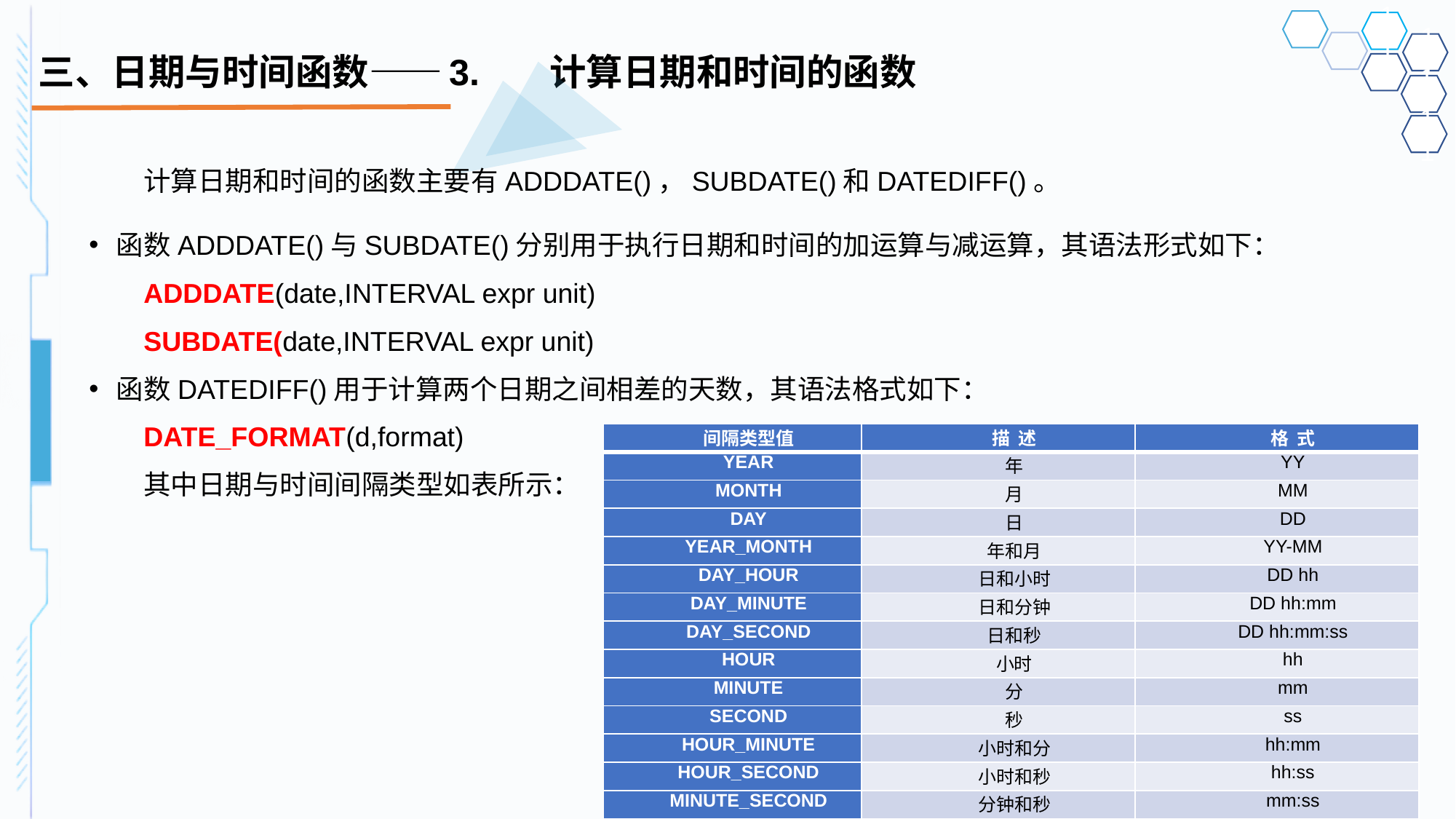

# 三、日期与时间函数——3.	计算日期和时间的函数

计算日期和时间的函数主要有ADDDATE()，SUBDATE()和DATEDIFF()。
函数ADDDATE()与SUBDATE()分别用于执行日期和时间的加运算与减运算，其语法形式如下：
ADDDATE(date,INTERVAL expr unit)
SUBDATE(date,INTERVAL expr unit)
函数DATEDIFF()用于计算两个日期之间相差的天数，其语法格式如下：
DATE_FORMAT(d,format)
其中日期与时间间隔类型如表所示：
| 间隔类型值 | 描 述 | 格 式 |
| --- | --- | --- |
| YEAR | 年 | YY |
| MONTH | 月 | MM |
| DAY | 日 | DD |
| YEAR\_MONTH | 年和月 | YY-MM |
| DAY\_HOUR | 日和小时 | DD hh |
| DAY\_MINUTE | 日和分钟 | DD hh:mm |
| DAY\_SECOND | 日和秒 | DD hh:mm:ss |
| HOUR | 小时 | hh |
| MINUTE | 分 | mm |
| SECOND | 秒 | ss |
| HOUR\_MINUTE | 小时和分 | hh:mm |
| HOUR\_SECOND | 小时和秒 | hh:ss |
| MINUTE\_SECOND | 分钟和秒 | mm:ss |